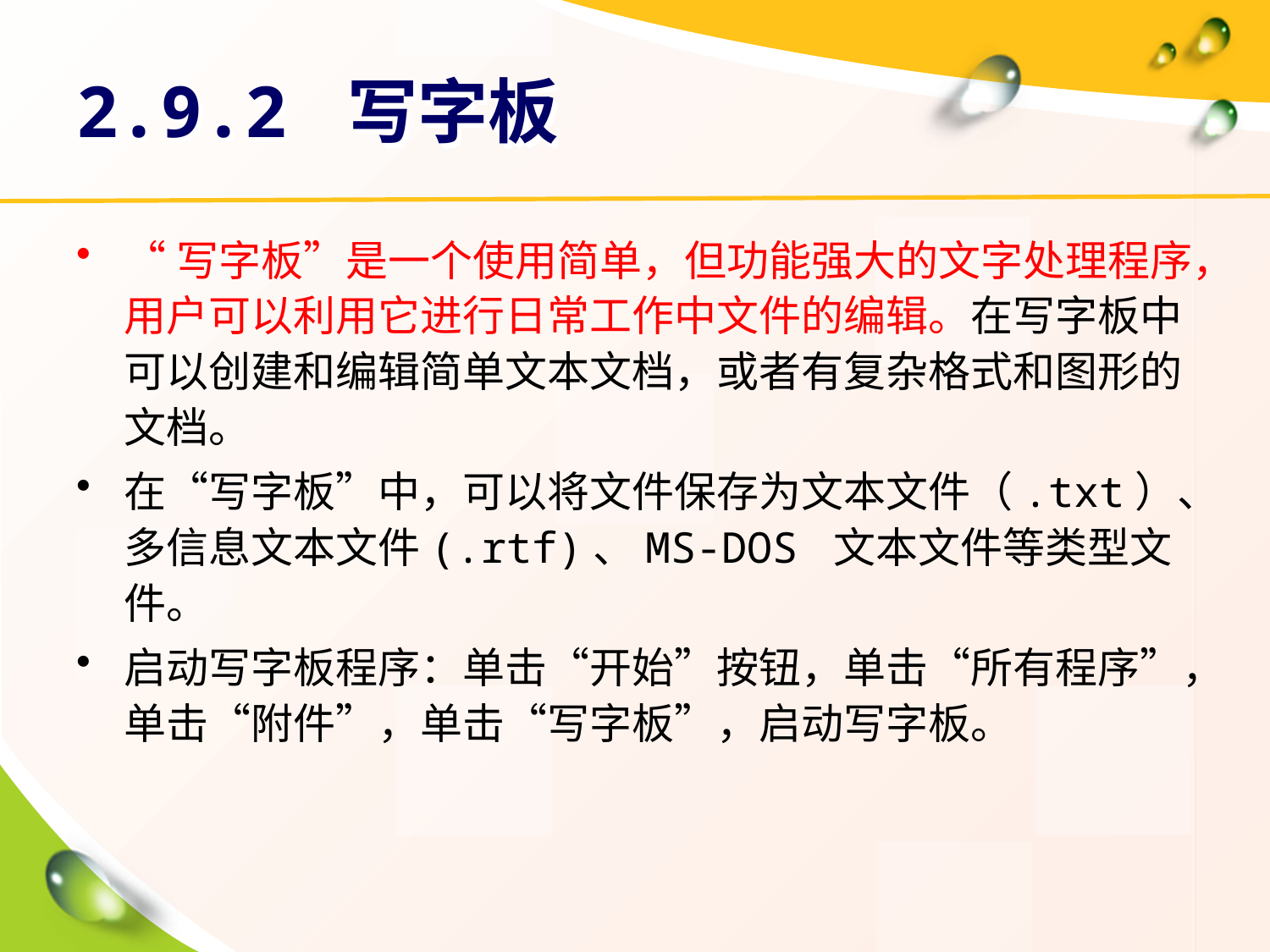

# 2.9.2 写字板
“写字板”是一个使用简单，但功能强大的文字处理程序，用户可以利用它进行日常工作中文件的编辑。在写字板中可以创建和编辑简单文本文档，或者有复杂格式和图形的文档。
在“写字板”中，可以将文件保存为文本文件（.txt）、多信息文本文件(.rtf)、MS-DOS 文本文件等类型文件。
启动写字板程序：单击“开始”按钮，单击“所有程序”，单击“附件”，单击“写字板”，启动写字板。